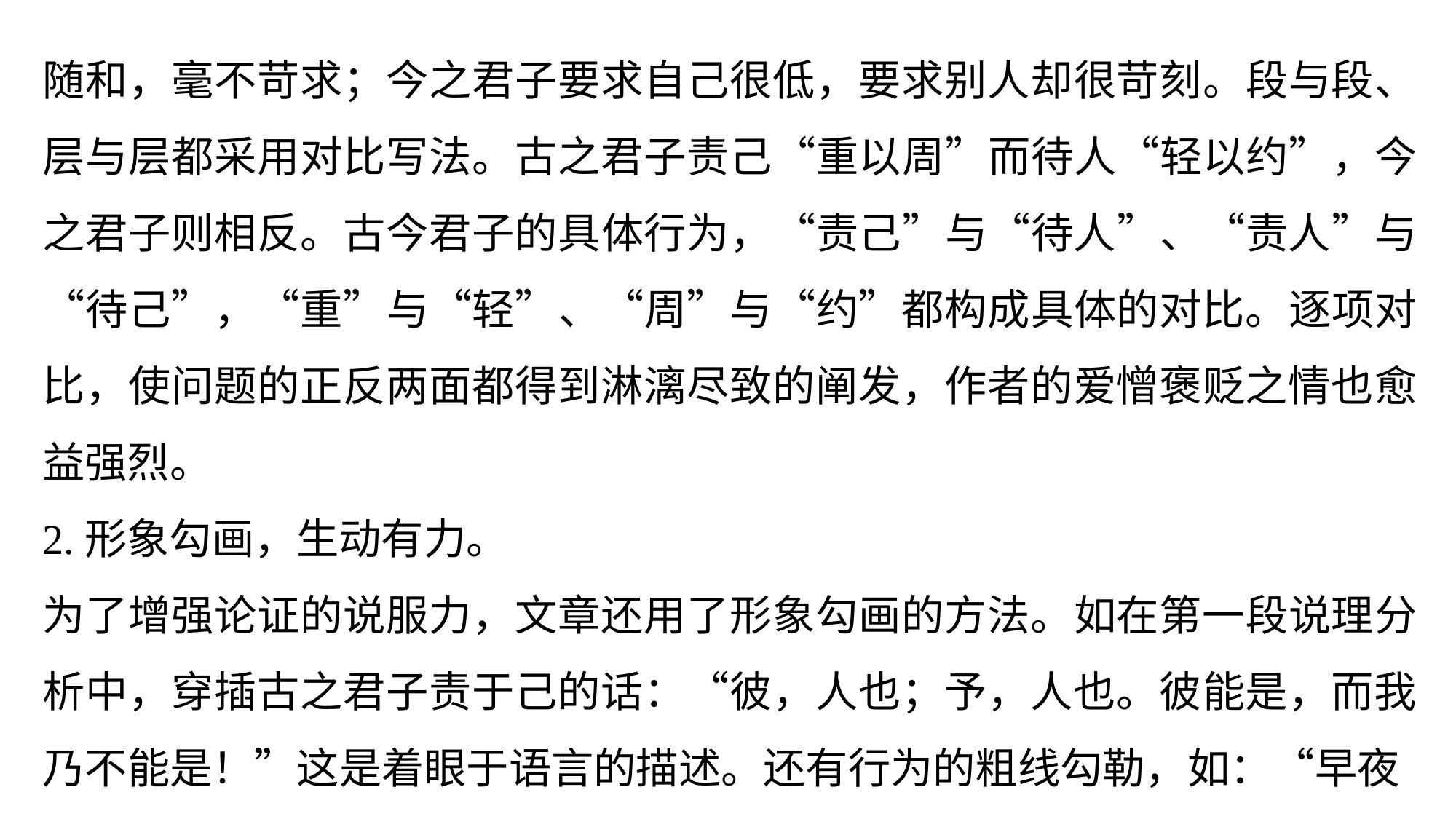

随和，毫不苛求；今之君子要求自己很低，要求别人却很苛刻。段与段、层与层都采用对比写法。古之君子责己“重以周”而待人“轻以约”，今之君子则相反。古今君子的具体行为，“责己”与“待人”、“责人”与“待己”，“重”与“轻”、“周”与“约”都构成具体的对比。逐项对比，使问题的正反两面都得到淋漓尽致的阐发，作者的爱憎褒贬之情也愈益强烈。
2.形象勾画，生动有力。
为了增强论证的说服力，文章还用了形象勾画的方法。如在第一段说理分析中，穿插古之君子责于己的话：“彼，人也；予，人也。彼能是，而我乃不能是！”这是着眼于语言的描述。还有行为的粗线勾勒，如：“早夜